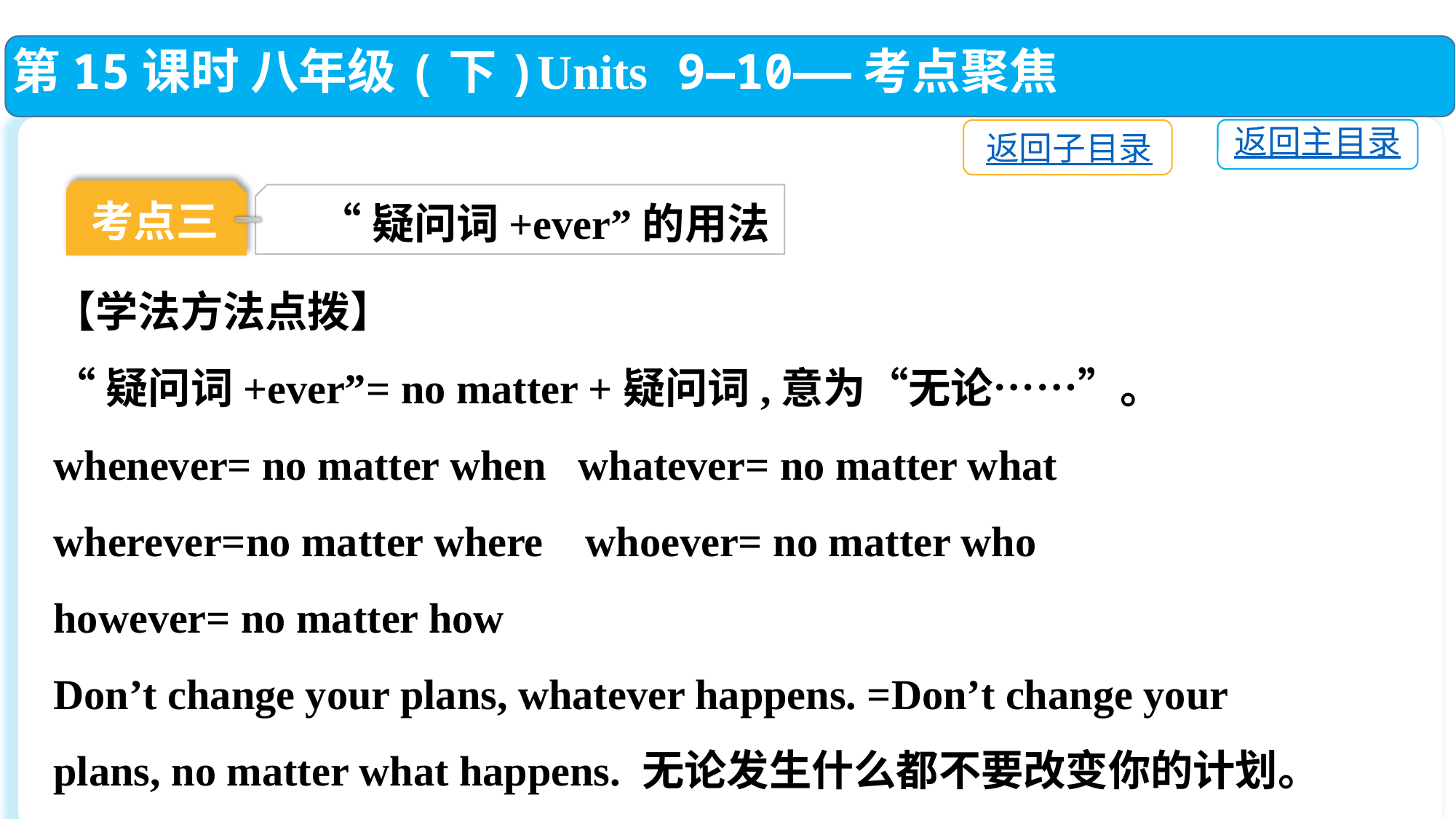

第15课时 八年级(下)Units 9—10——考点聚焦

返回主目录

返回子目录
考点三
“疑问词+ever”的用法

【学法方法点拨】
“疑问词+ever”= no matter +疑问词,意为“无论……”。
whenever= no matter when   whatever= no matter what
wherever=no matter where    whoever= no matter who
however= no matter how
Don’t change your plans, whatever happens. =Don’t change your plans, no matter what happens. 无论发生什么都不要改变你的计划。